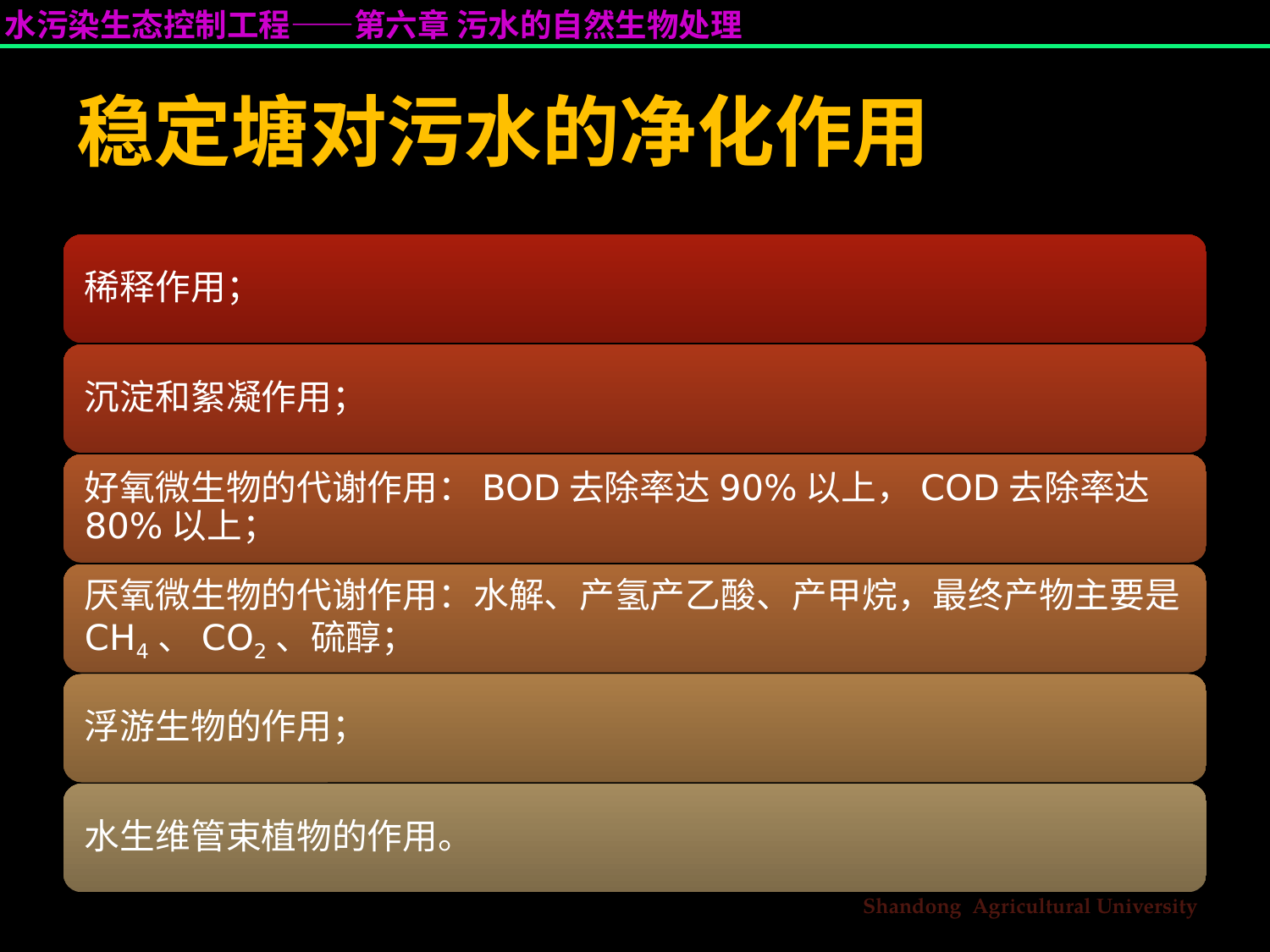

# 稳定塘对污水的净化作用
稀释作用；
沉淀和絮凝作用；
好氧微生物的代谢作用：BOD去除率达90%以上，COD去除率达80%以上；
厌氧微生物的代谢作用：水解、产氢产乙酸、产甲烷，最终产物主要是CH4、CO2、硫醇；
浮游生物的作用；
水生维管束植物的作用。